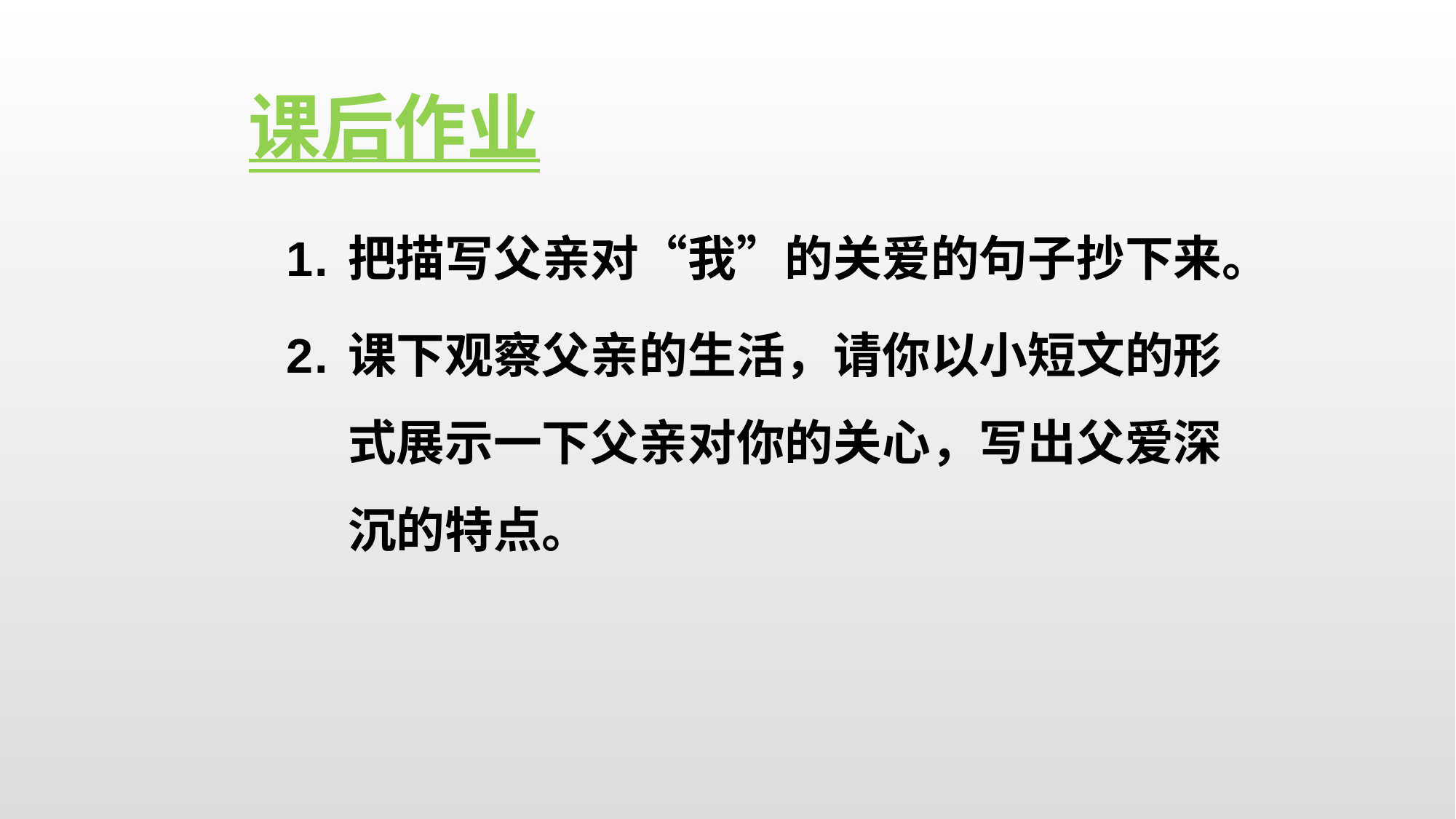

课后作业
把描写父亲对“我”的关爱的句子抄下来。
课下观察父亲的生活，请你以小短文的形式展示一下父亲对你的关心，写出父爱深沉的特点。